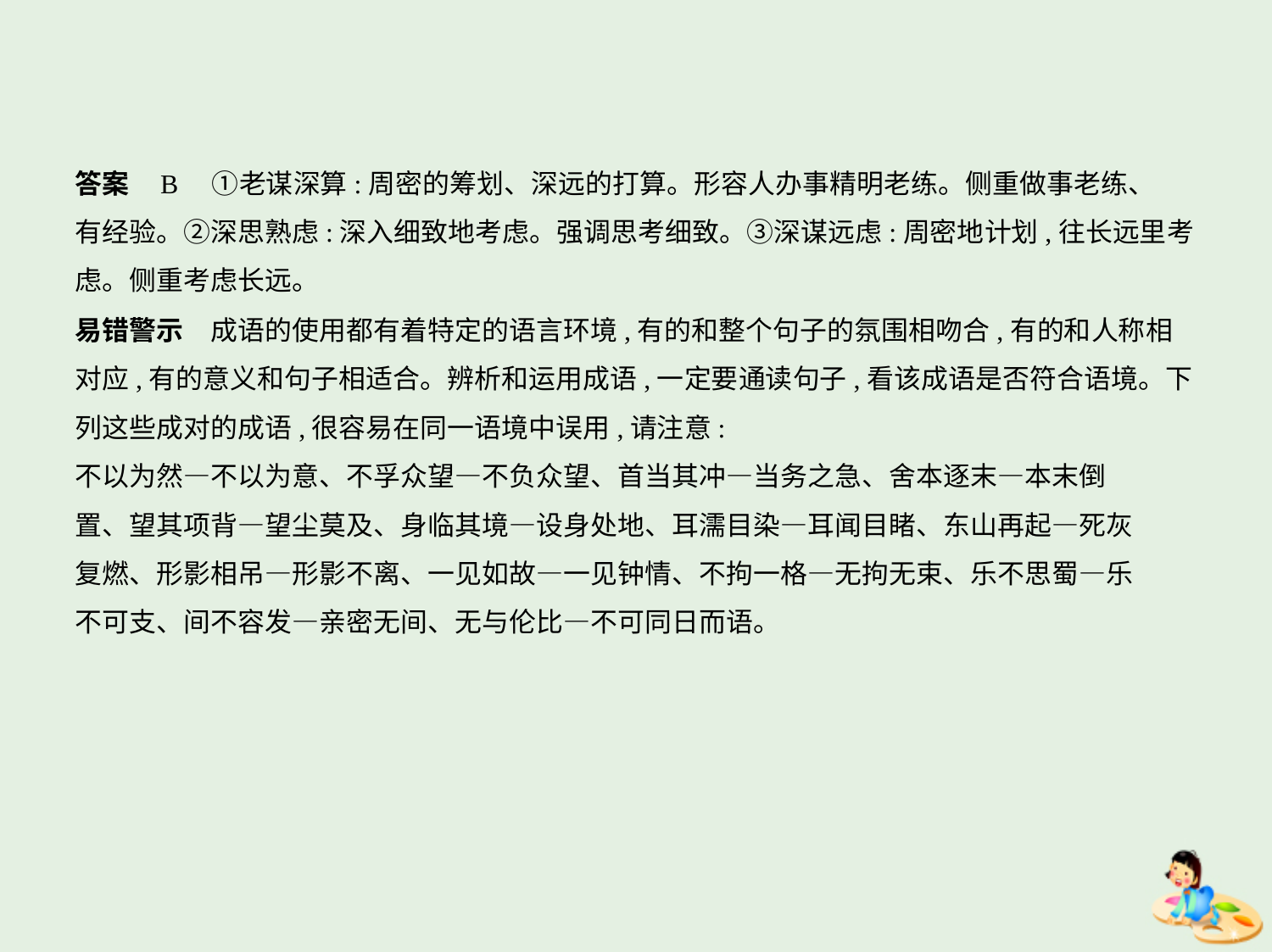

答案    B　①老谋深算:周密的筹划、深远的打算。形容人办事精明老练。侧重做事老练、
有经验。②深思熟虑:深入细致地考虑。强调思考细致。③深谋远虑:周密地计划,往长远里考
虑。侧重考虑长远。
易错警示　成语的使用都有着特定的语言环境,有的和整个句子的氛围相吻合,有的和人称相
对应,有的意义和句子相适合。辨析和运用成语,一定要通读句子,看该成语是否符合语境。下
列这些成对的成语,很容易在同一语境中误用,请注意:
不以为然—不以为意、不孚众望—不负众望、首当其冲—当务之急、舍本逐末—本末倒
置、望其项背—望尘莫及、身临其境—设身处地、耳濡目染—耳闻目睹、东山再起—死灰
复燃、形影相吊—形影不离、一见如故—一见钟情、不拘一格—无拘无束、乐不思蜀—乐
不可支、间不容发—亲密无间、无与伦比—不可同日而语。